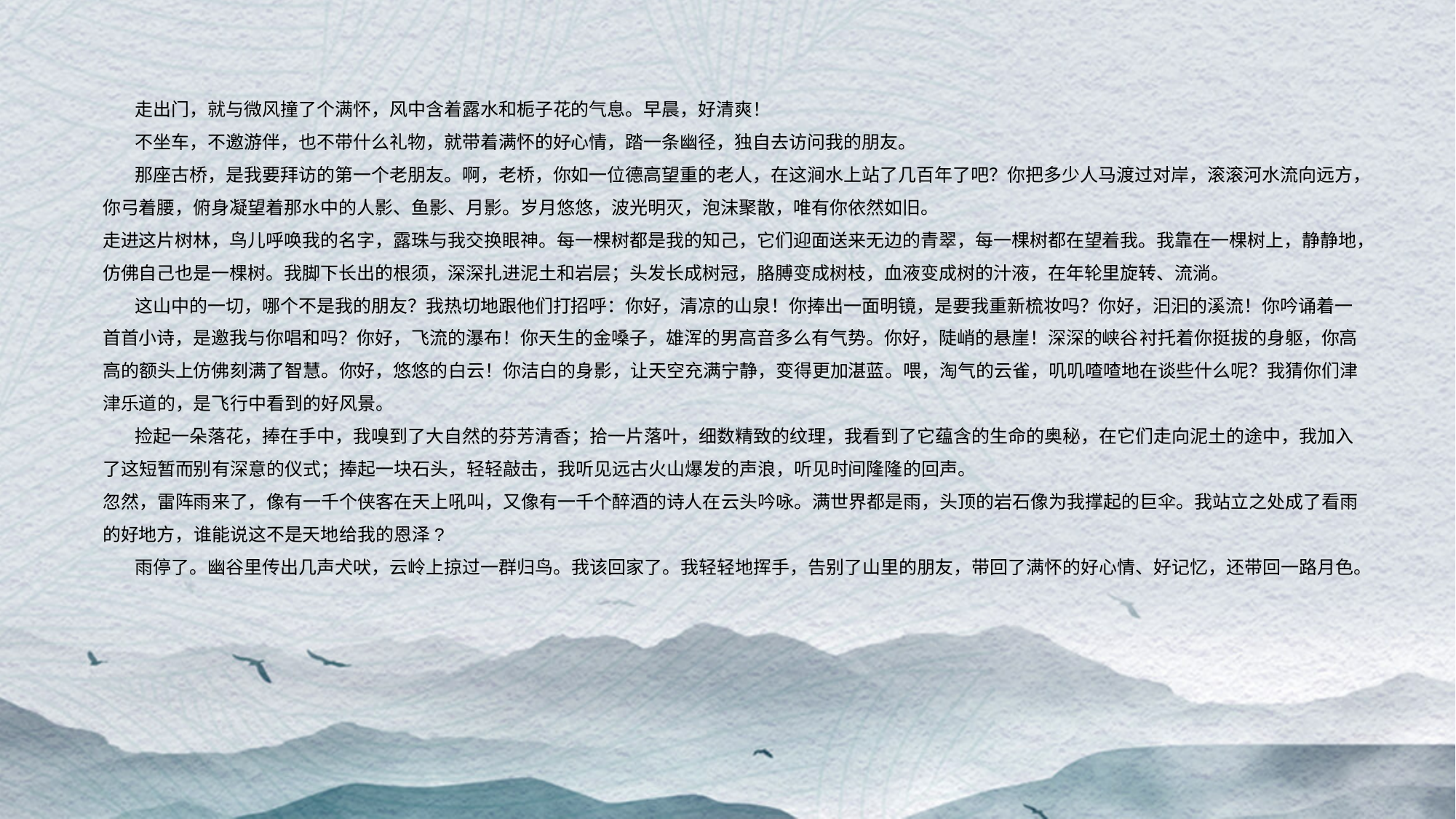

走出门，就与微风撞了个满怀，风中含着露水和栀子花的气息。早晨，好清爽！
       不坐车，不邀游伴，也不带什么礼物，就带着满怀的好心情，踏一条幽径，独自去访问我的朋友。
       那座古桥，是我要拜访的第一个老朋友。啊，老桥，你如一位德高望重的老人，在这涧水上站了几百年了吧？你把多少人马渡过对岸，滚滚河水流向远方，你弓着腰，俯身凝望着那水中的人影、鱼影、月影。岁月悠悠，波光明灭，泡沫聚散，唯有你依然如旧。
走进这片树林，鸟儿呼唤我的名字，露珠与我交换眼神。每一棵树都是我的知己，它们迎面送来无边的青翠，每一棵树都在望着我。我靠在一棵树上，静静地，仿佛自己也是一棵树。我脚下长出的根须，深深扎进泥土和岩层；头发长成树冠，胳膊变成树枝，血液变成树的汁液，在年轮里旋转、流淌。
       这山中的一切，哪个不是我的朋友？我热切地跟他们打招呼：你好，清凉的山泉！你捧出一面明镜，是要我重新梳妆吗？你好，汩汩的溪流！你吟诵着一首首小诗，是邀我与你唱和吗？你好，飞流的瀑布！你天生的金嗓子，雄浑的男高音多么有气势。你好，陡峭的悬崖！深深的峡谷衬托着你挺拔的身躯，你高高的额头上仿佛刻满了智慧。你好，悠悠的白云！你洁白的身影，让天空充满宁静，变得更加湛蓝。喂，淘气的云雀，叽叽喳喳地在谈些什么呢？我猜你们津津乐道的，是飞行中看到的好风景。
       捡起一朵落花，捧在手中，我嗅到了大自然的芬芳清香；拾一片落叶，细数精致的纹理，我看到了它蕴含的生命的奥秘，在它们走向泥土的途中，我加入了这短暂而别有深意的仪式；捧起一块石头，轻轻敲击，我听见远古火山爆发的声浪，听见时间隆隆的回声。
忽然，雷阵雨来了，像有一千个侠客在天上吼叫，又像有一千个醉酒的诗人在云头吟咏。满世界都是雨，头顶的岩石像为我撑起的巨伞。我站立之处成了看雨的好地方，谁能说这不是天地给我的恩泽?
       雨停了。幽谷里传出几声犬吠，云岭上掠过一群归鸟。我该回家了。我轻轻地挥手，告别了山里的朋友，带回了满怀的好心情、好记忆，还带回一路月色。